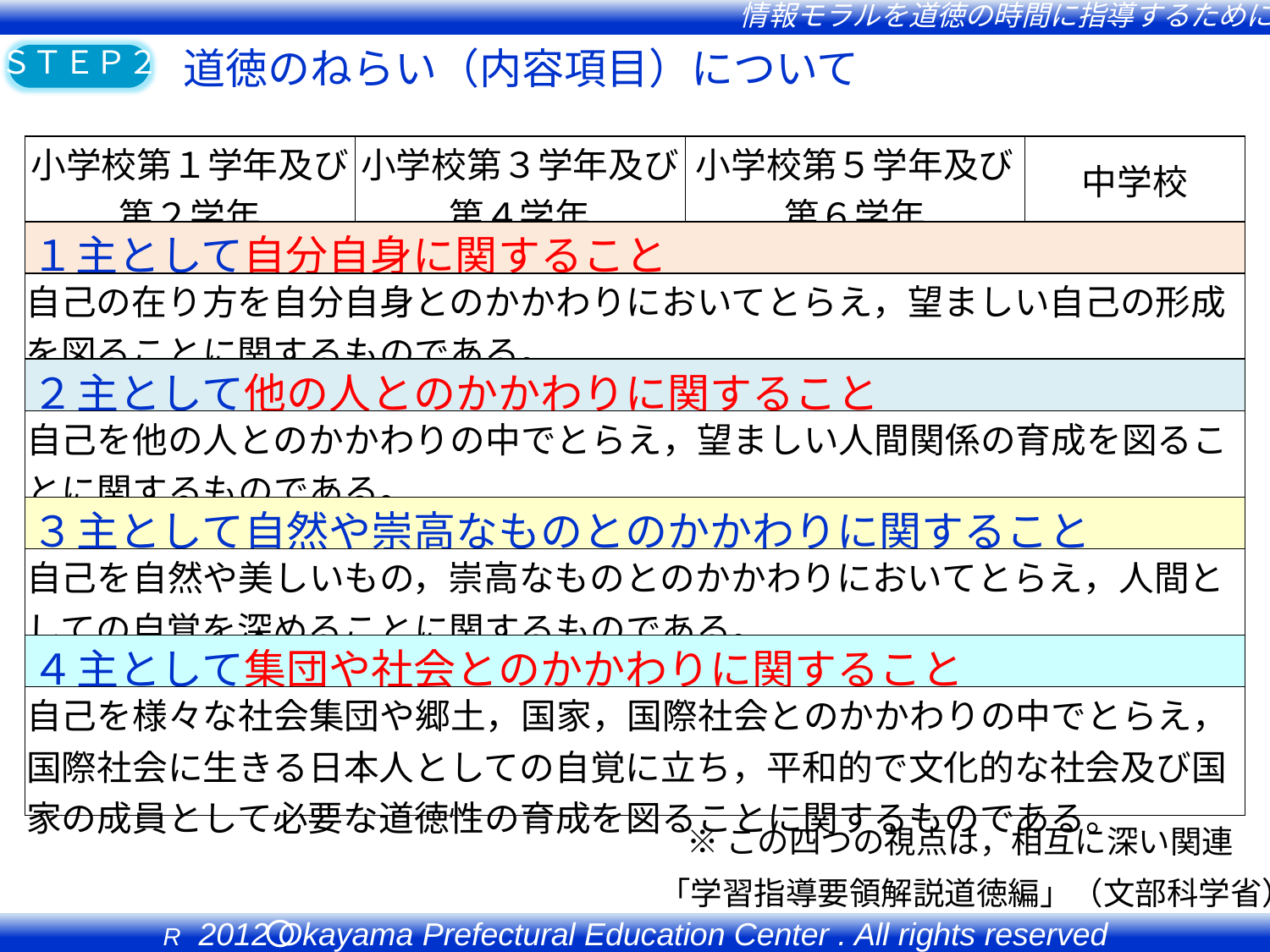

道徳のねらい（内容項目）について
| 小学校第１学年及び第２学年 |  | 小学校第３学年及び第４学年 | 小学校第５学年及び第６学年 | 中学校 |
| --- | --- | --- | --- | --- |
| １ | 主として自分自身に関すること |  |  |  |
| 自己の在り方を自分自身とのかかわりにおいてとらえ，望ましい自己の形成を図ることに関するものである。 |  |  |  |  |
| ２ | 主として他の人とのかかわりに関すること |  |  |  |
| 自己を他の人とのかかわりの中でとらえ，望ましい人間関係の育成を図ることに関するものである。 |  |  |  |  |
| ３ | 主として自然や崇高なものとのかかわりに関すること |  |  |  |
| 自己を自然や美しいもの，崇高なものとのかかわりにおいてとらえ，人間としての自覚を深めることに関するものである。 |  |  |  |  |
| ４ | 主として集団や社会とのかかわりに関すること |  |  |  |
| 自己を様々な社会集団や郷土，国家，国際社会とのかかわりの中でとらえ，国際社会に生きる日本人としての自覚に立ち，平和的で文化的な社会及び国家の成員として必要な道徳性の育成を図ることに関するものである。 |  |  |  |  |
※この四つの視点は，相互に深い関連
「学習指導要領解説道徳編」（文部科学省）